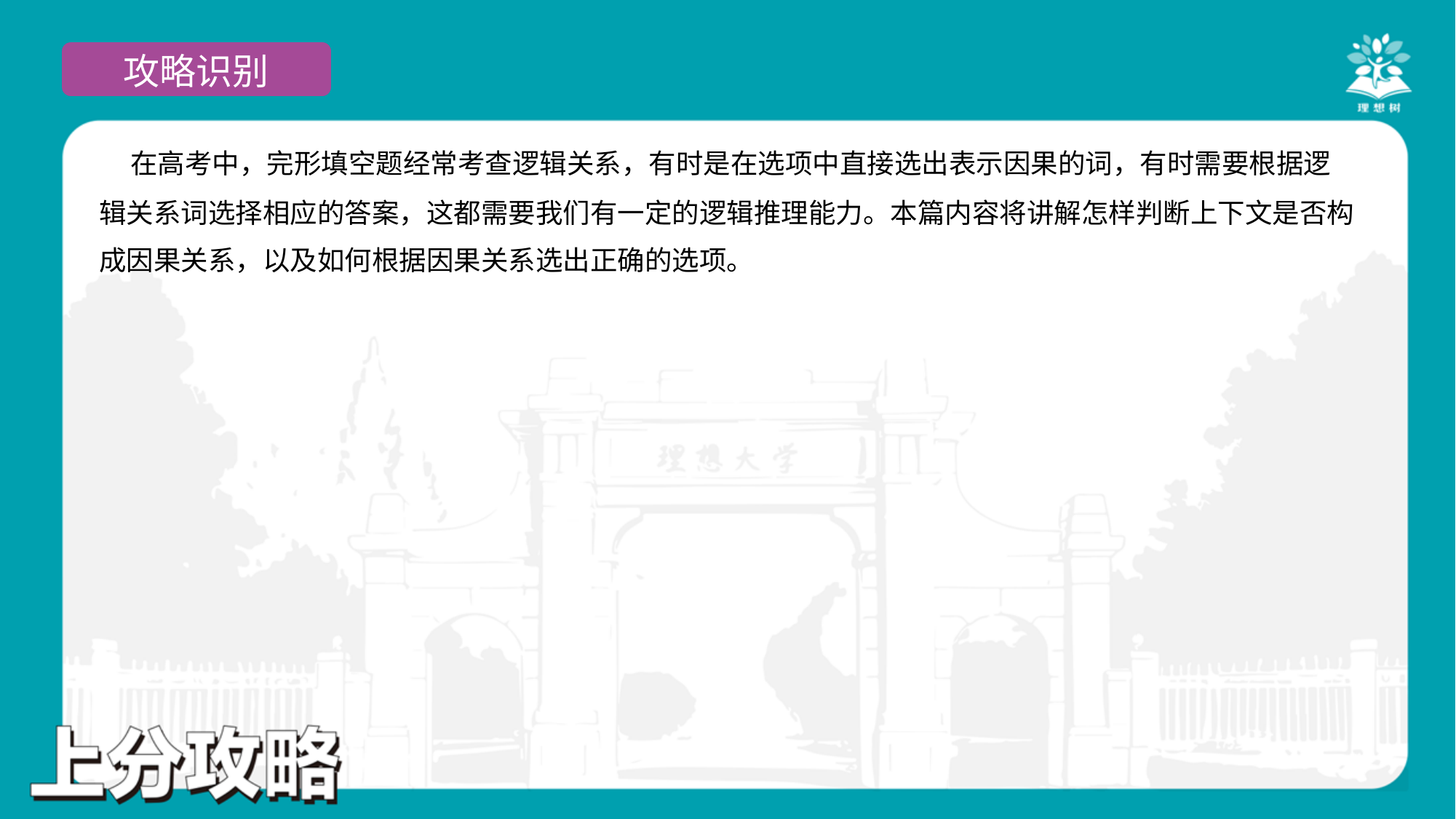

在高考中，完形填空题经常考查逻辑关系，有时是在选项中直接选出表示因果的词，有时需要根据逻
辑关系词选择相应的答案，这都需要我们有一定的逻辑推理能力。本篇内容将讲解怎样判断上下文是否构
成因果关系，以及如何根据因果关系选出正确的选项。